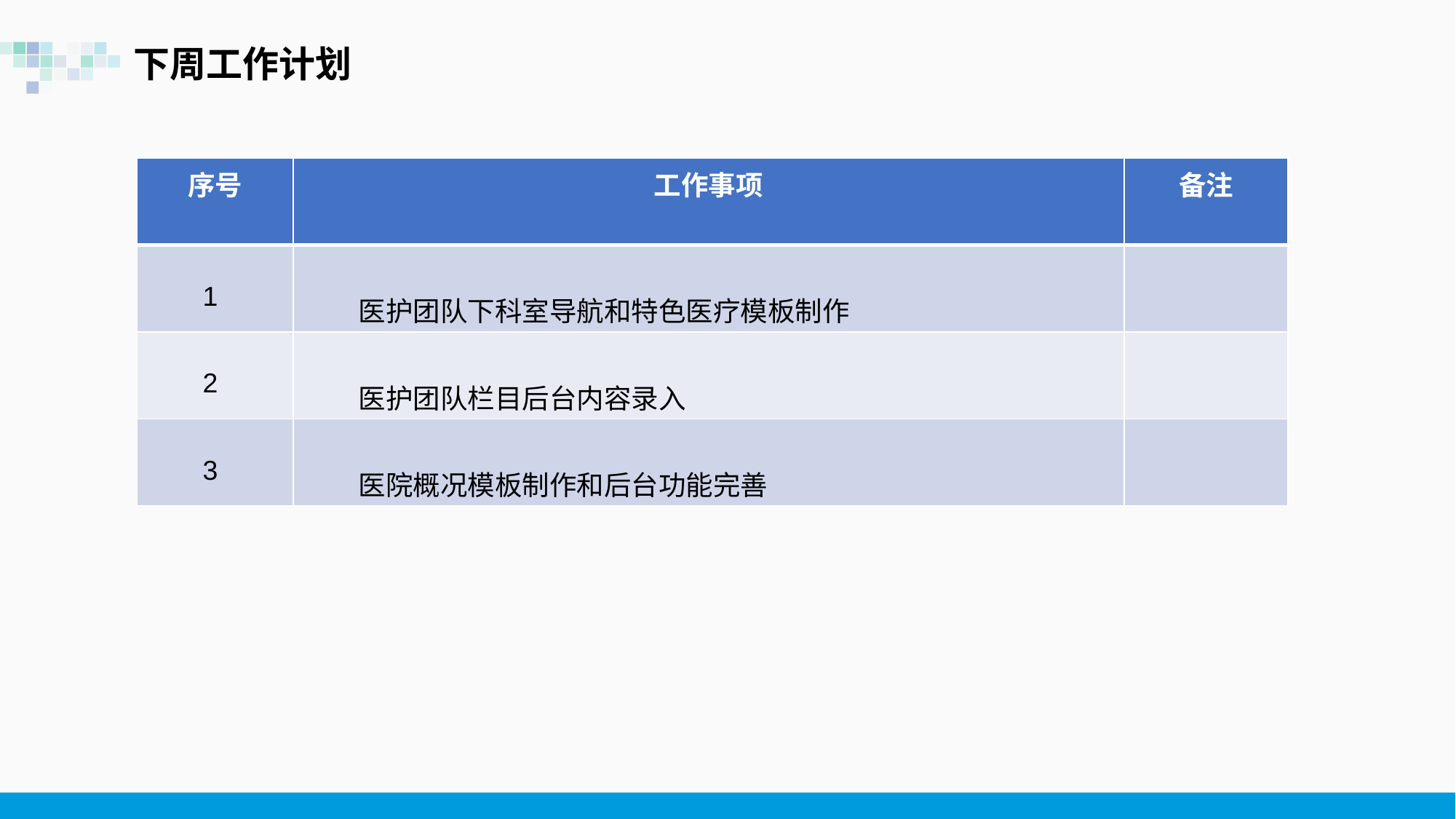

下周工作计划
| 序号 | 工作事项 | 备注 |
| --- | --- | --- |
| 1 | 医护团队下科室导航和特色医疗模板制作 |  |
| 2 | 医护团队栏目后台内容录入 |  |
| 3 | 医院概况模板制作和后台功能完善 |  |